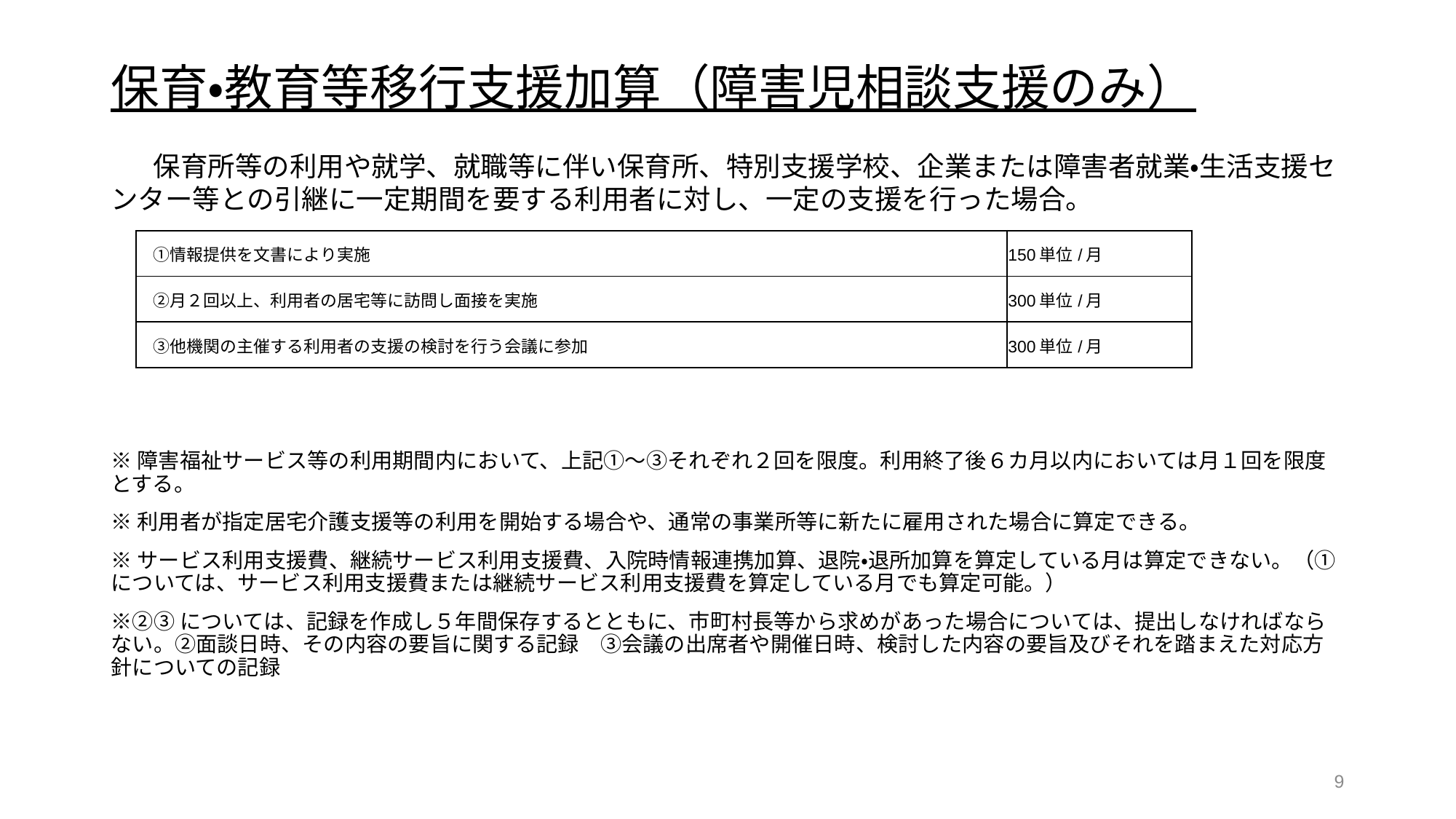

# 保育・教育等移行支援加算（障害児相談支援のみ）
　保育所等の利用や就学、就職等に伴い保育所、特別支援学校、企業または障害者就業・生活支援センター等との引継に一定期間を要する利用者に対し、一定の支援を行った場合。

※障害福祉サービス等の利用期間内において、上記①～③それぞれ２回を限度。利用終了後６カ月以内においては月１回を限度とする。
※利用者が指定居宅介護支援等の利用を開始する場合や、通常の事業所等に新たに雇用された場合に算定できる。
※サービス利用支援費、継続サービス利用支援費、入院時情報連携加算、退院・退所加算を算定している月は算定できない。（①については、サービス利用支援費または継続サービス利用支援費を算定している月でも算定可能。）
※②③については、記録を作成し５年間保存するとともに、市町村長等から求めがあった場合については、提出しなければならない。②面談日時、その内容の要旨に関する記録　③会議の出席者や開催日時、検討した内容の要旨及びそれを踏まえた対応方針についての記録

| ①情報提供を文書により実施 | 150単位/月 |
| --- | --- |
| ②月２回以上、利用者の居宅等に訪問し面接を実施 | 300単位/月 |
| ③他機関の主催する利用者の支援の検討を行う会議に参加 | 300単位/月 |
9